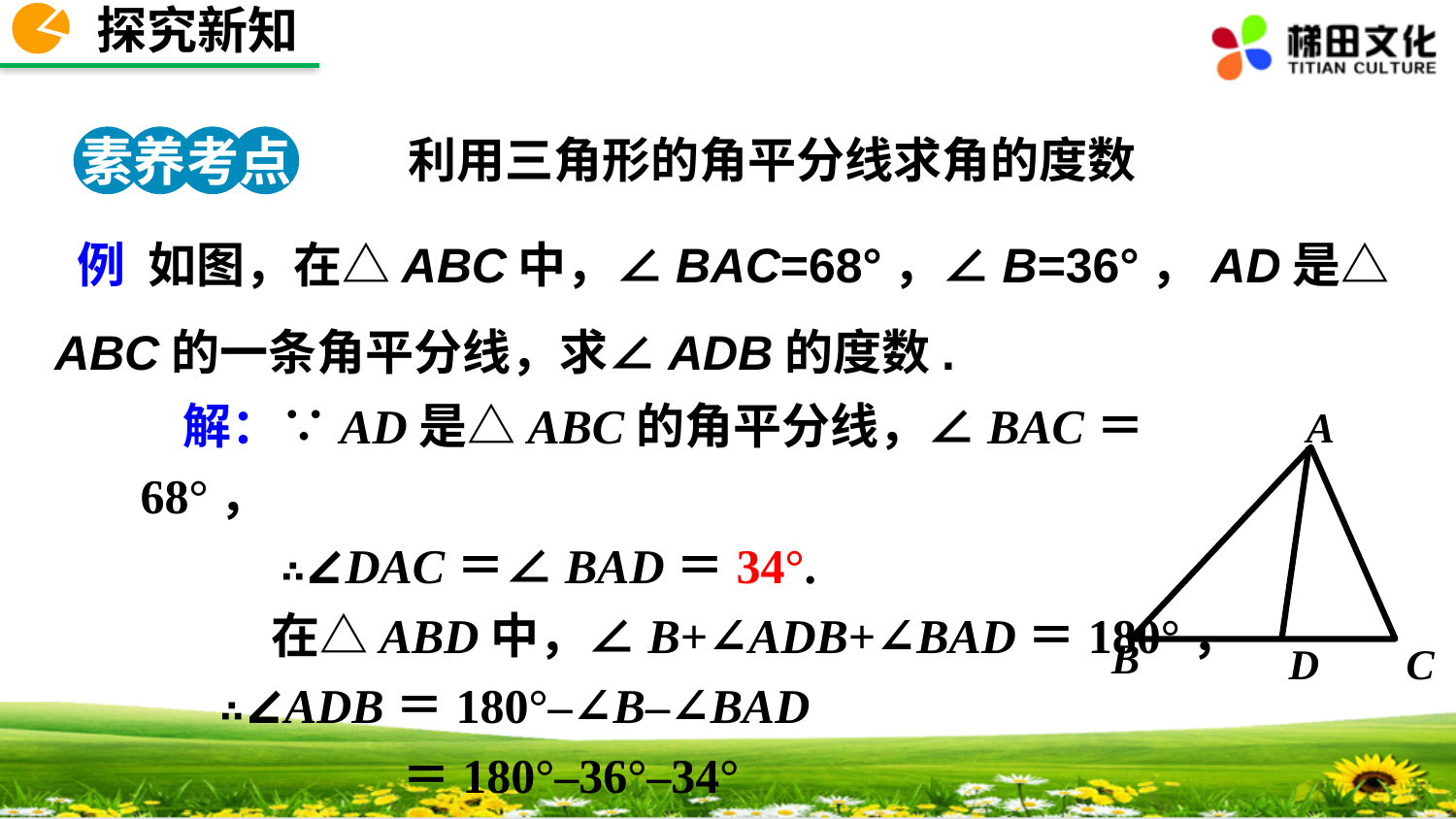

探究新知

素养考点 4

利用三角形的角平分线求角的度数
 例  如图，在△ABC中，∠BAC=68°，∠B=36°，AD是△ABC的一条角平分线，求∠ADB的度数.
解：∵AD是△ABC的角平分线，∠BAC＝68°，
        ∴∠DAC＝∠BAD＝34°.
       在△ABD中，∠B+∠ADB+∠BAD＝180°，
   ∴∠ADB＝180°–∠B–∠BAD
                   ＝180°–36°–34°
                   ＝110°.
A

B
D
C